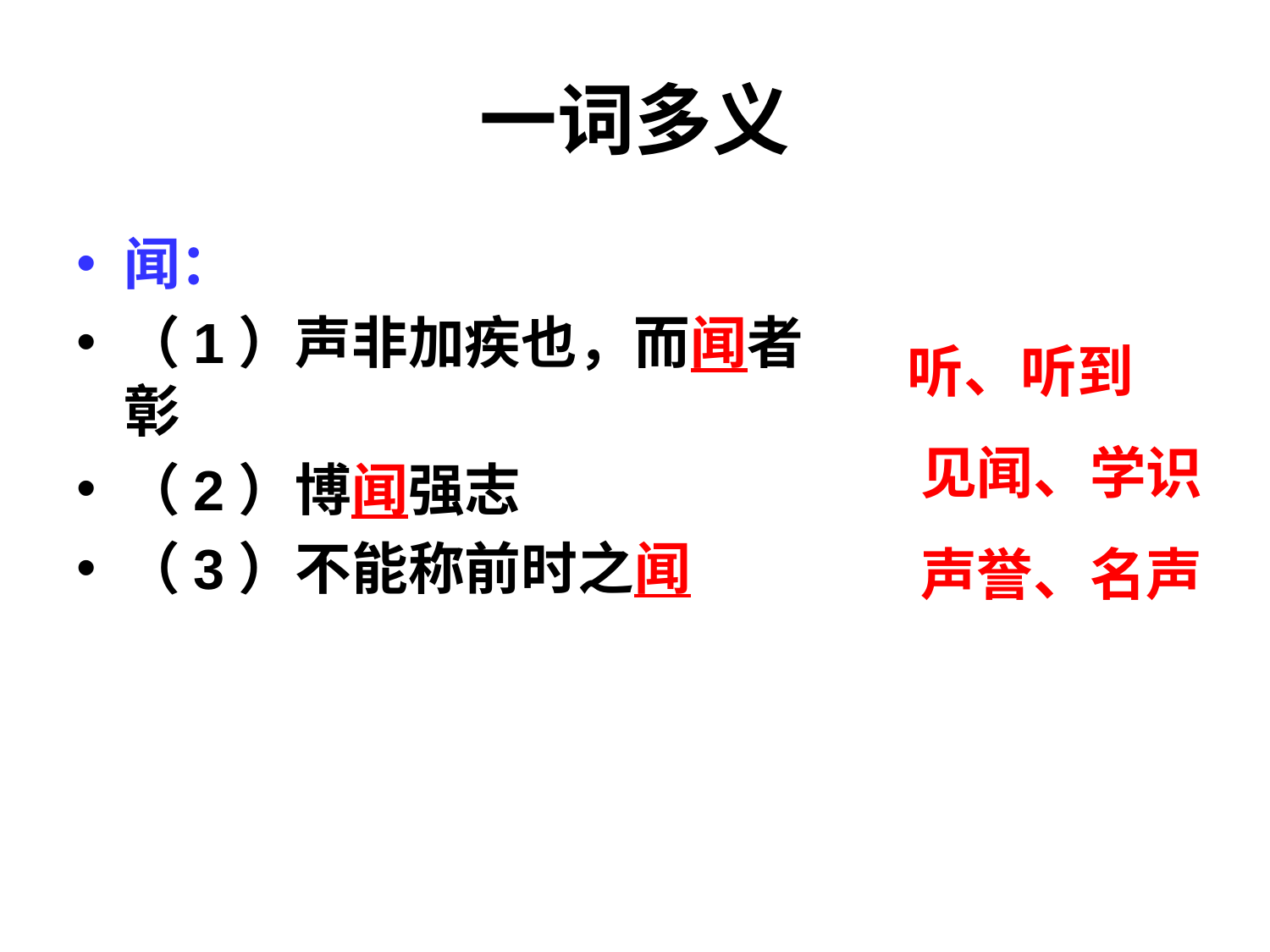

# 一词多义
闻：
（1）声非加疾也，而闻者彰
（2）博闻强志
（3）不能称前时之闻

    听、听到
     见闻、学识
     声誉、名声